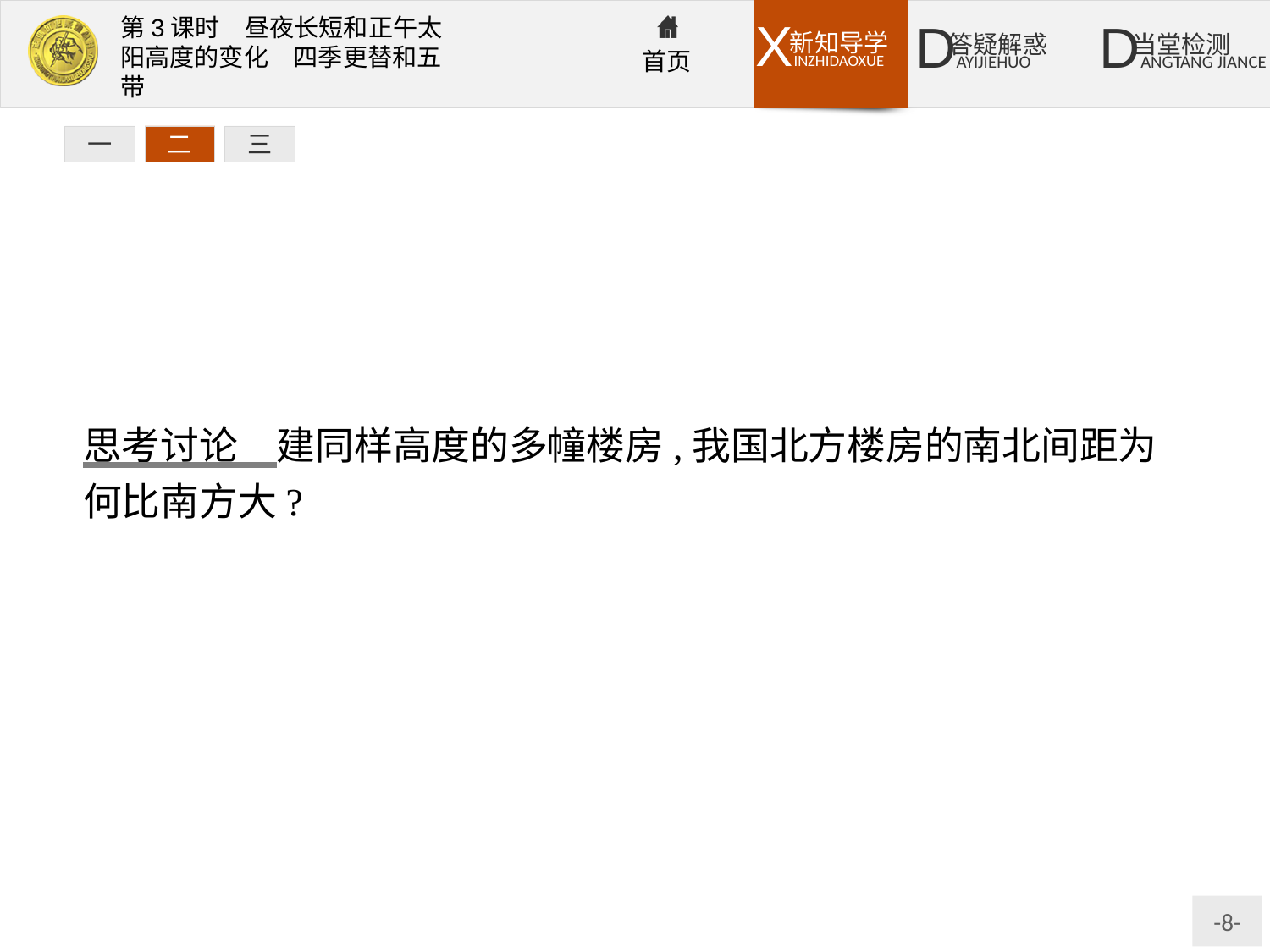

一
二
三
思考讨论　建同样高度的多幢楼房,我国北方楼房的南北间距为何比南方大?
提示:南方正午太阳高度大于北方。